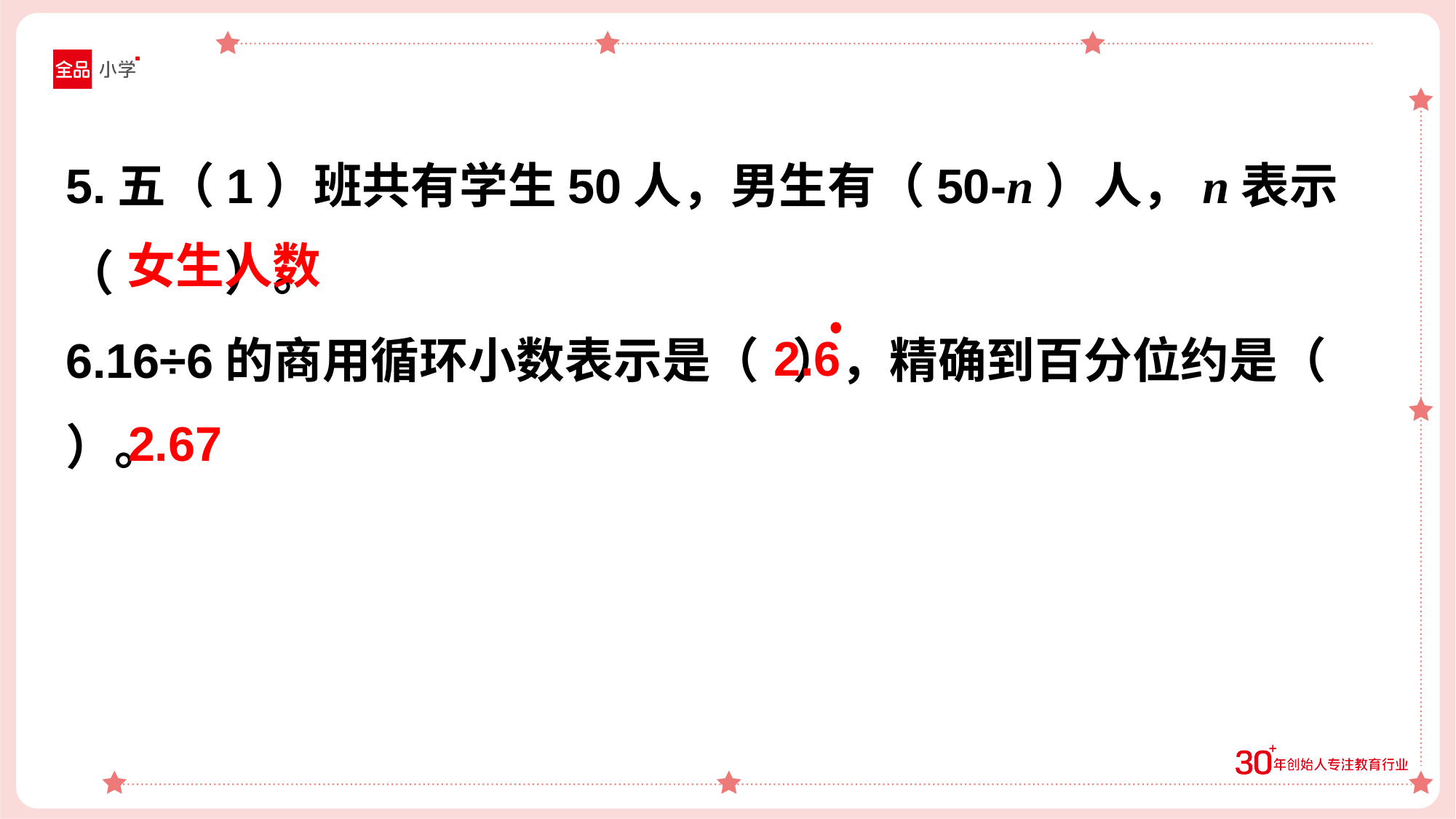

5.五（1）班共有学生50人，男生有（50-n）人，n表示
（          ）。
6.16÷6的商用循环小数表示是（   ），精确到百分位约是（     ）。
女生人数
2.6

2.67